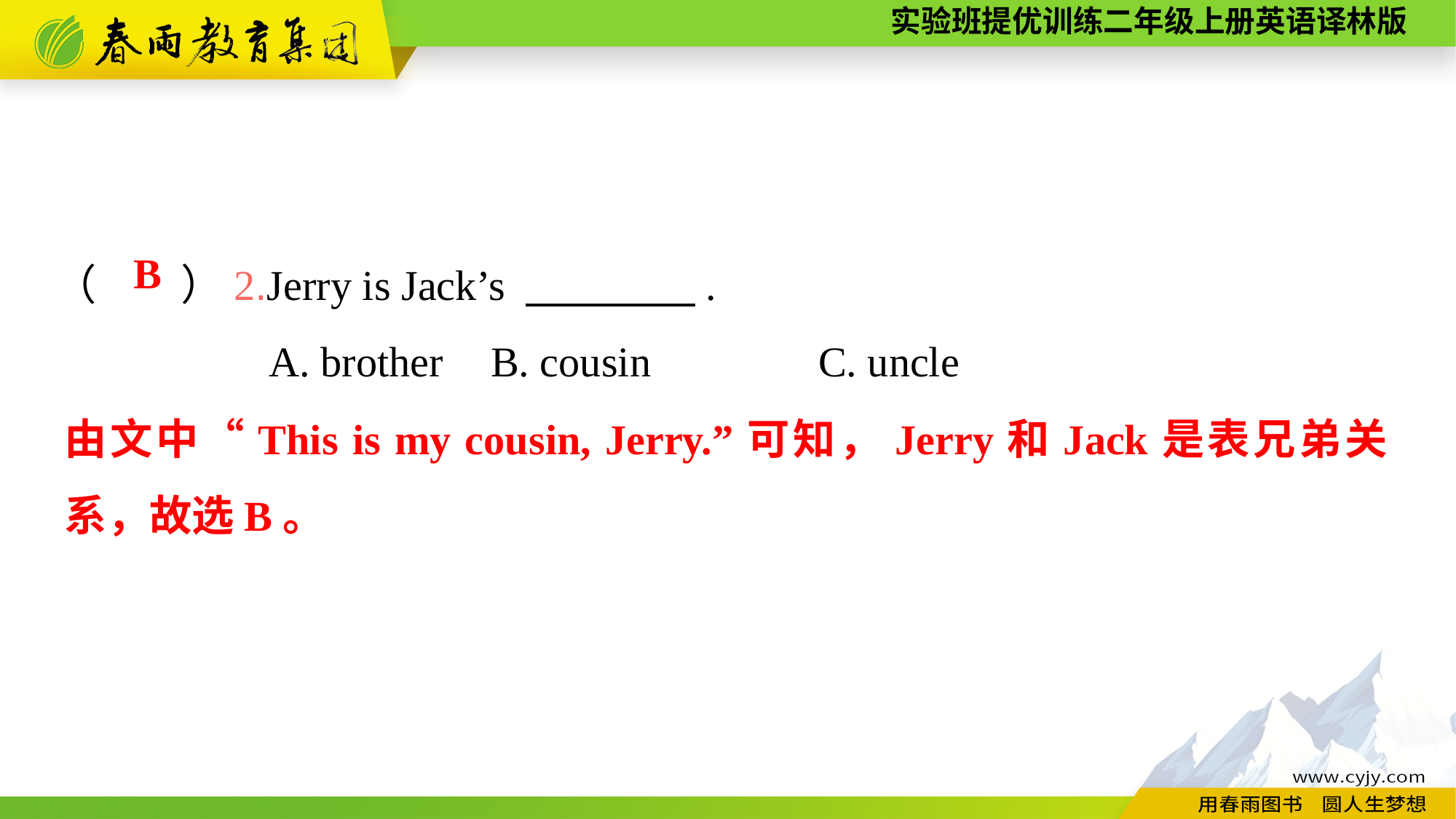

（　　）2.Jerry is Jack’s 　　　　.
A. brother	B. cousin		C. uncle
B
由文中“This is my cousin, Jerry.”可知，Jerry和Jack是表兄弟关系，故选B。